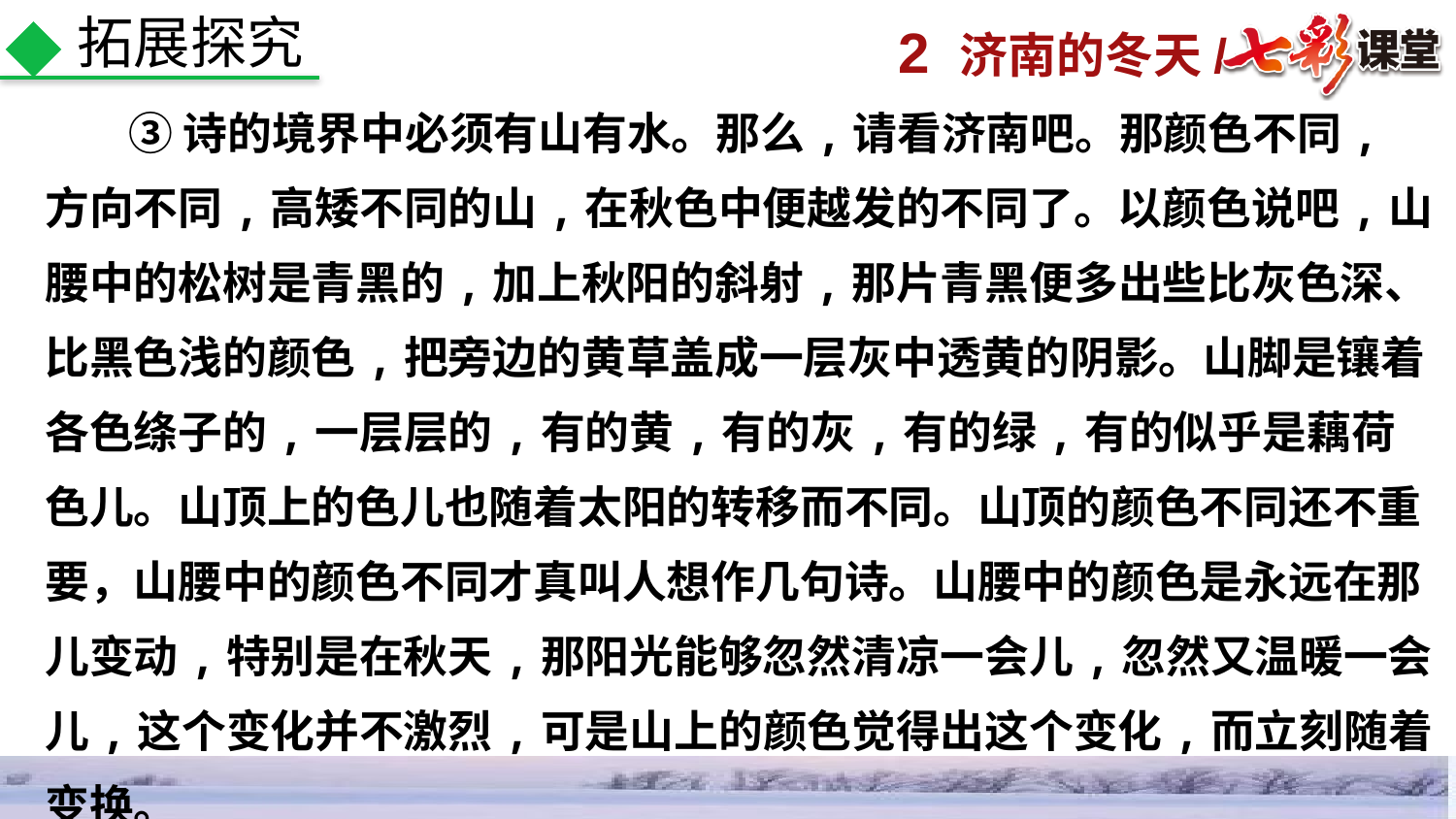

拓展探究

 ③诗的境界中必须有山有水。那么,请看济南吧。那颜色不同,方向不同,高矮不同的山,在秋色中便越发的不同了。以颜色说吧,山腰中的松树是青黑的,加上秋阳的斜射,那片青黑便多出些比灰色深、比黑色浅的颜色,把旁边的黄草盖成一层灰中透黄的阴影。山脚是镶着各色绦子的,一层层的,有的黄,有的灰,有的绿,有的似乎是藕荷色儿。山顶上的色儿也随着太阳的转移而不同。山顶的颜色不同还不重要，山腰中的颜色不同才真叫人想作几句诗。山腰中的颜色是永远在那儿变动,特别是在秋天,那阳光能够忽然清凉一会儿,忽然又温暖一会儿,这个变化并不激烈,可是山上的颜色觉得出这个变化,而立刻随着变换。